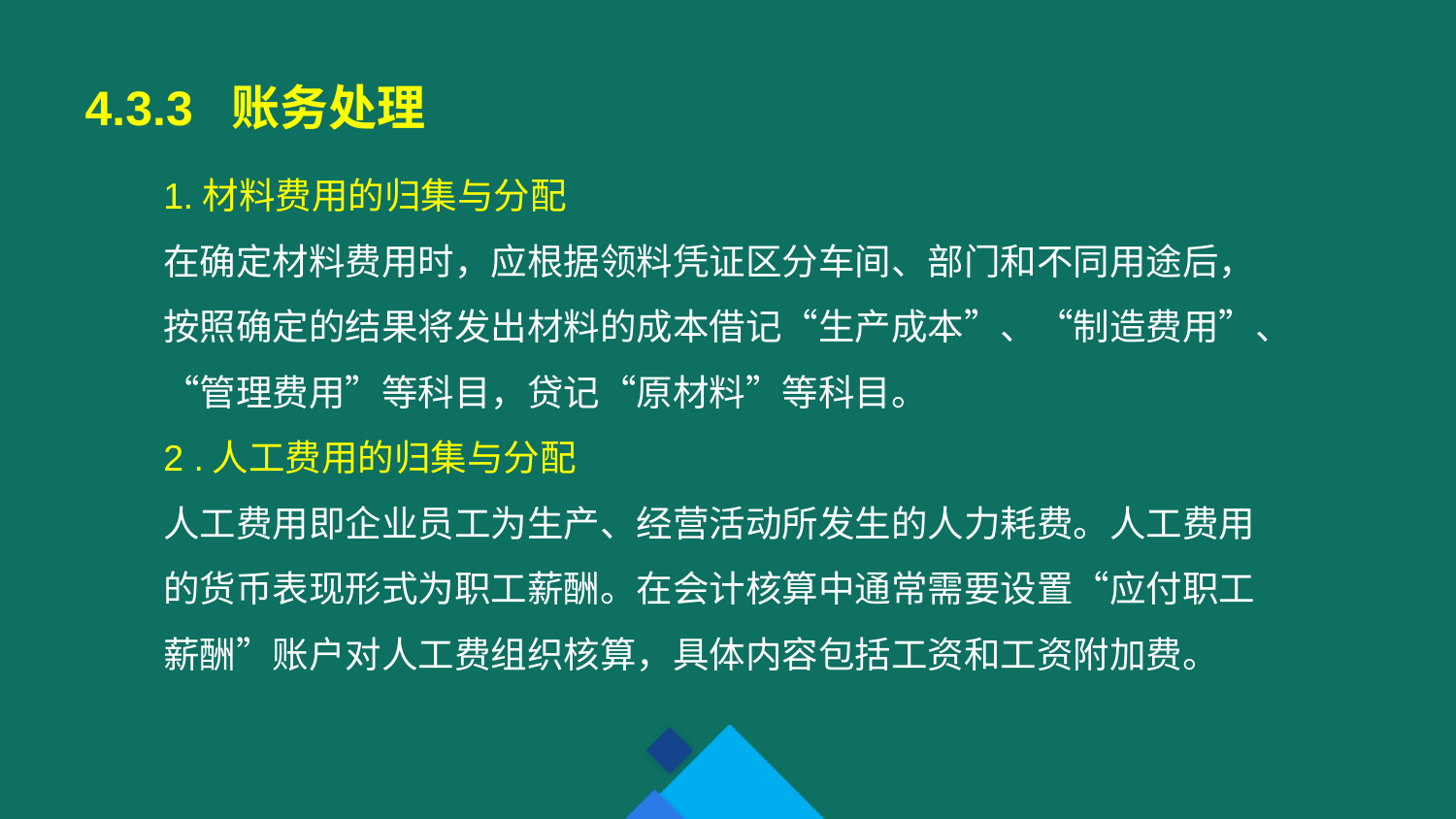

4.3.3  账务处理
1.材料费用的归集与分配
在确定材料费用时，应根据领料凭证区分车间、部门和不同用途后，按照确定的结果将发出材料的成本借记“生产成本”、“制造费用”、“管理费用”等科目，贷记“原材料”等科目。
2 .人工费用的归集与分配
人工费用即企业员工为生产、经营活动所发生的人力耗费。人工费用的货币表现形式为职工薪酬。在会计核算中通常需要设置“应付职工薪酬”账户对人工费组织核算，具体内容包括工资和工资附加费。